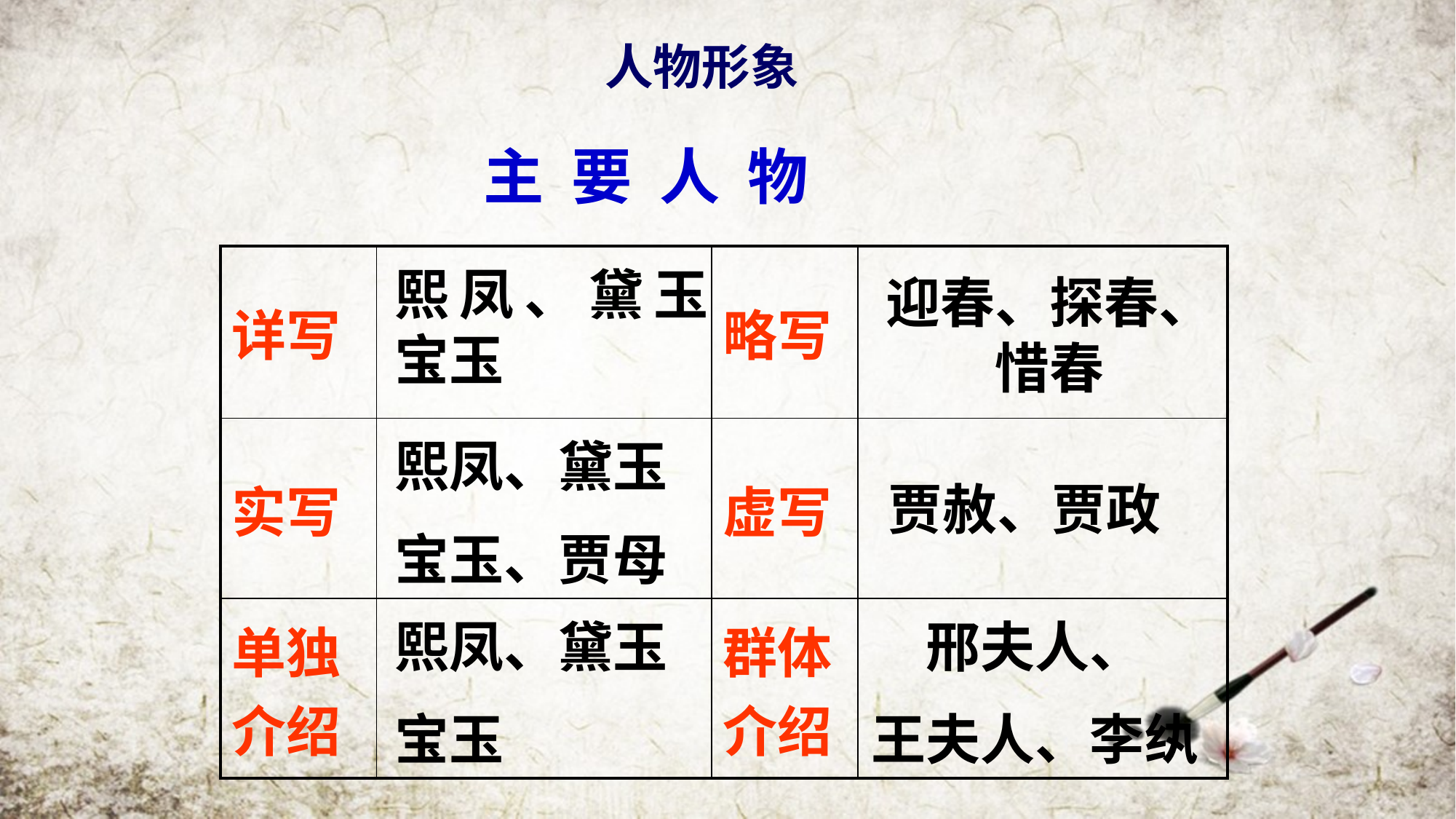

人物形象
# 主  要  人  物
| 详写 |  | 略写 |  |
| --- | --- | --- | --- |
| 实写 |  | 虚写 |  |
| 单独介绍 |  | 群体介绍 |  |
熙凤、黛玉宝玉
迎春、探春、惜春
熙凤、黛玉
宝玉、贾母
贾赦、贾政
熙凤、黛玉
宝玉
邢夫人、
王夫人、李纨